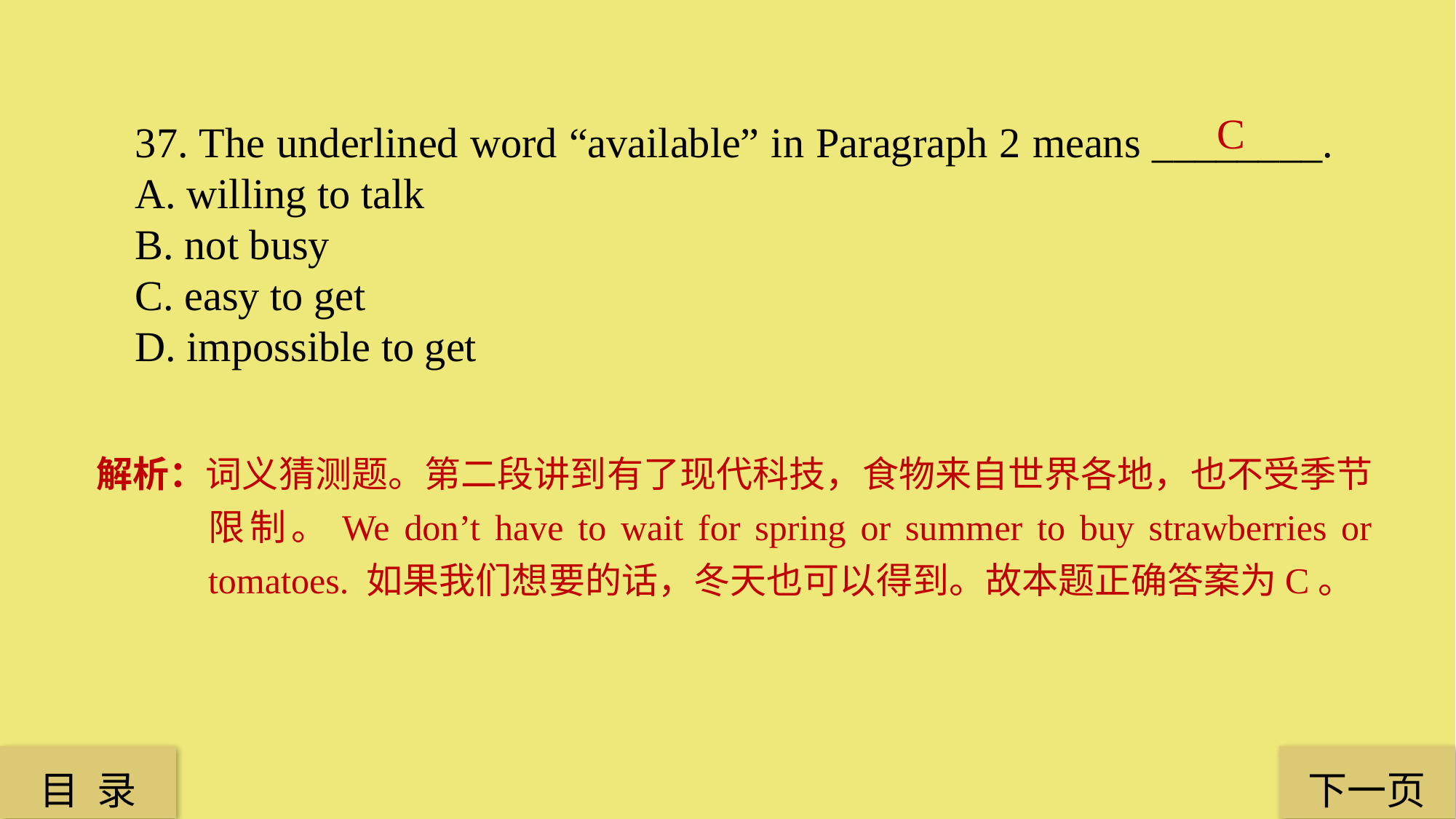

C
37. The underlined word “available” in Paragraph 2 means ________.
A. willing to talk
B. not busy
C. easy to get
D. impossible to get
解析：词义猜测题。第二段讲到有了现代科技，食物来自世界各地，也不受季节限制。We don’t have to wait for spring or summer to buy strawberries or tomatoes. 如果我们想要的话，冬天也可以得到。故本题正确答案为C。